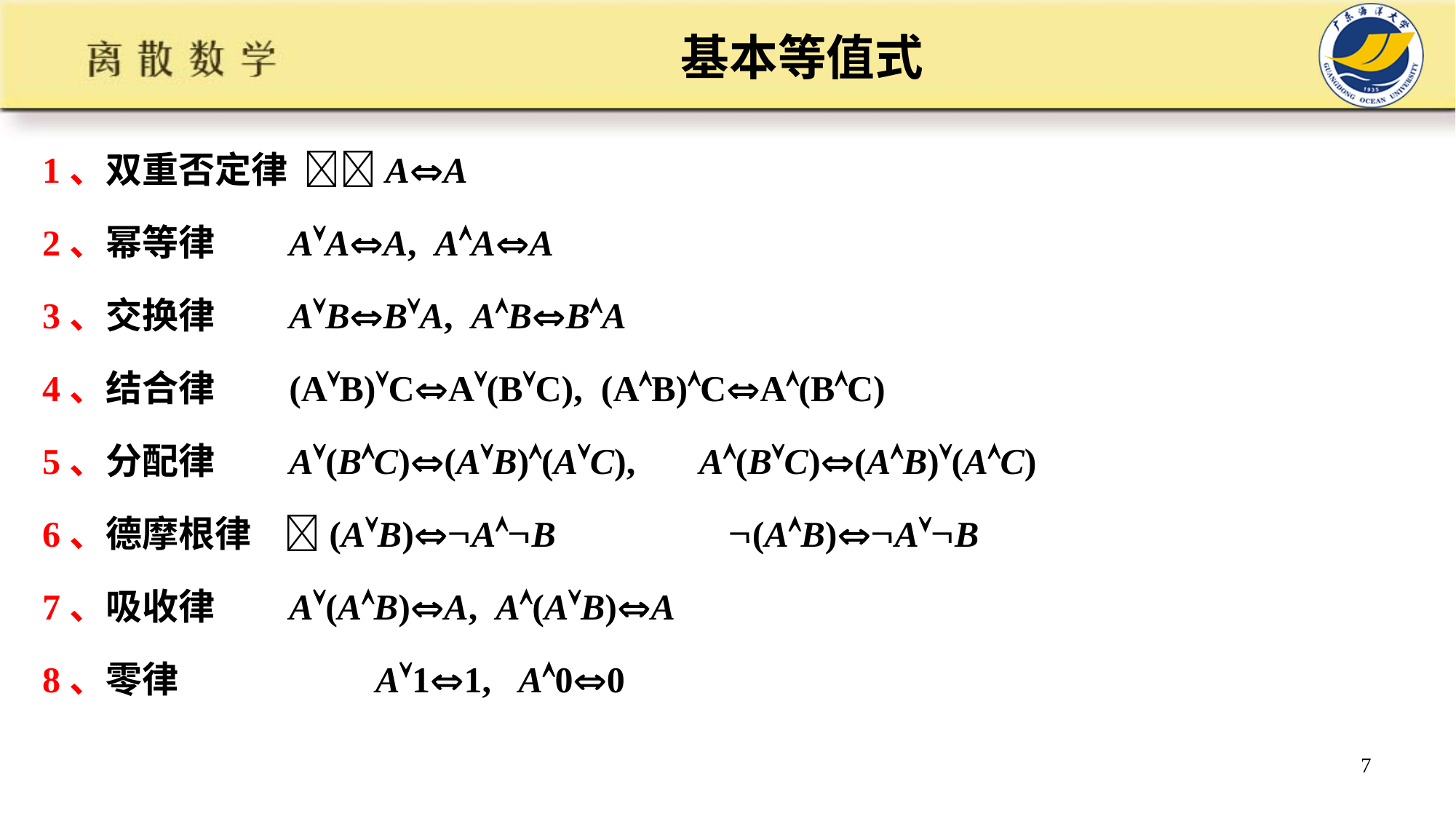

# 基本等值式
1、双重否定律  ¬¬A⇔A
2、幂等律        A∨A⇔A,  A∧A⇔A
3、交换律        A∨B⇔B∨A,  A∧B⇔B∧A
4、结合律        (A∨B)∨C⇔A∨(B∨C),  (A∧B)∧C⇔A∧(B∧C)
5、分配律        A∨(B∧C)⇔(A∨B)∧(A∨C),       A∧(B∨C)⇔(A∧B)∨(A∧C)
6、德摩根律    ¬(A∨B)⇔¬A∧¬B                   ¬(A∧B)⇔¬A∨¬B
7、吸收律        A∨(A∧B)⇔A,  A∧(A∨B)⇔A
8、零律                       A∨1⇔1,   A∧0⇔0
7